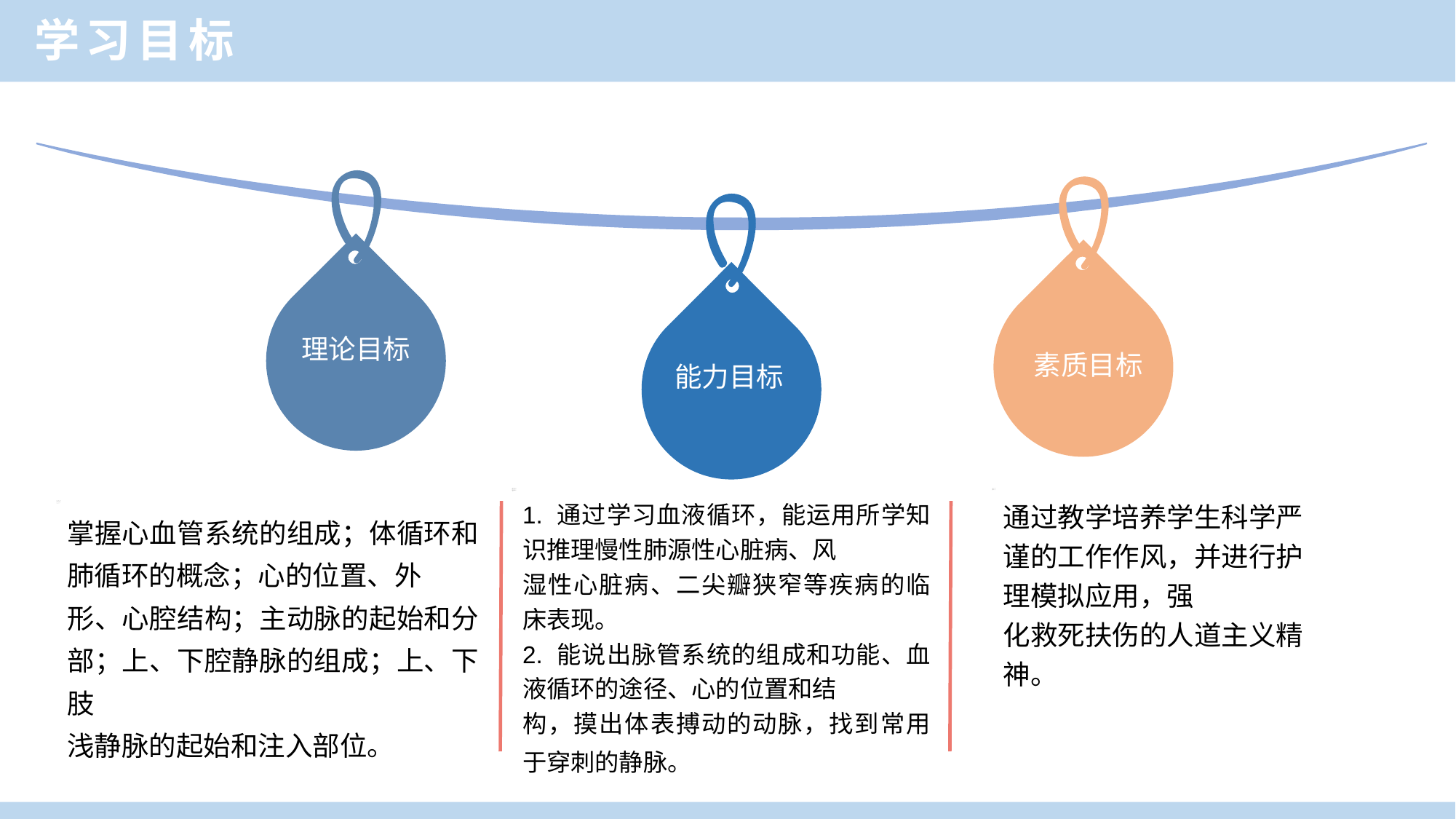

学习目标

理论目标

素质目标

能力目标
1. 通过学习血液循环，能运用所学知识推理慢性肺源性心脏病、风
湿性心脏病、二尖瓣狭窄等疾病的临床表现。
2. 能说出脉管系统的组成和功能、血液循环的途径、心的位置和结
构，摸出体表搏动的动脉，找到常用于穿刺的静脉。
通过教学培养学生科学严谨的工作作风，并进行护理模拟应用，强
化救死扶伤的人道主义精神。
掌握心血管系统的组成；体循环和肺循环的概念；心的位置、外
形、心腔结构；主动脉的起始和分部；上、下腔静脉的组成；上、下肢
浅静脉的起始和注入部位。